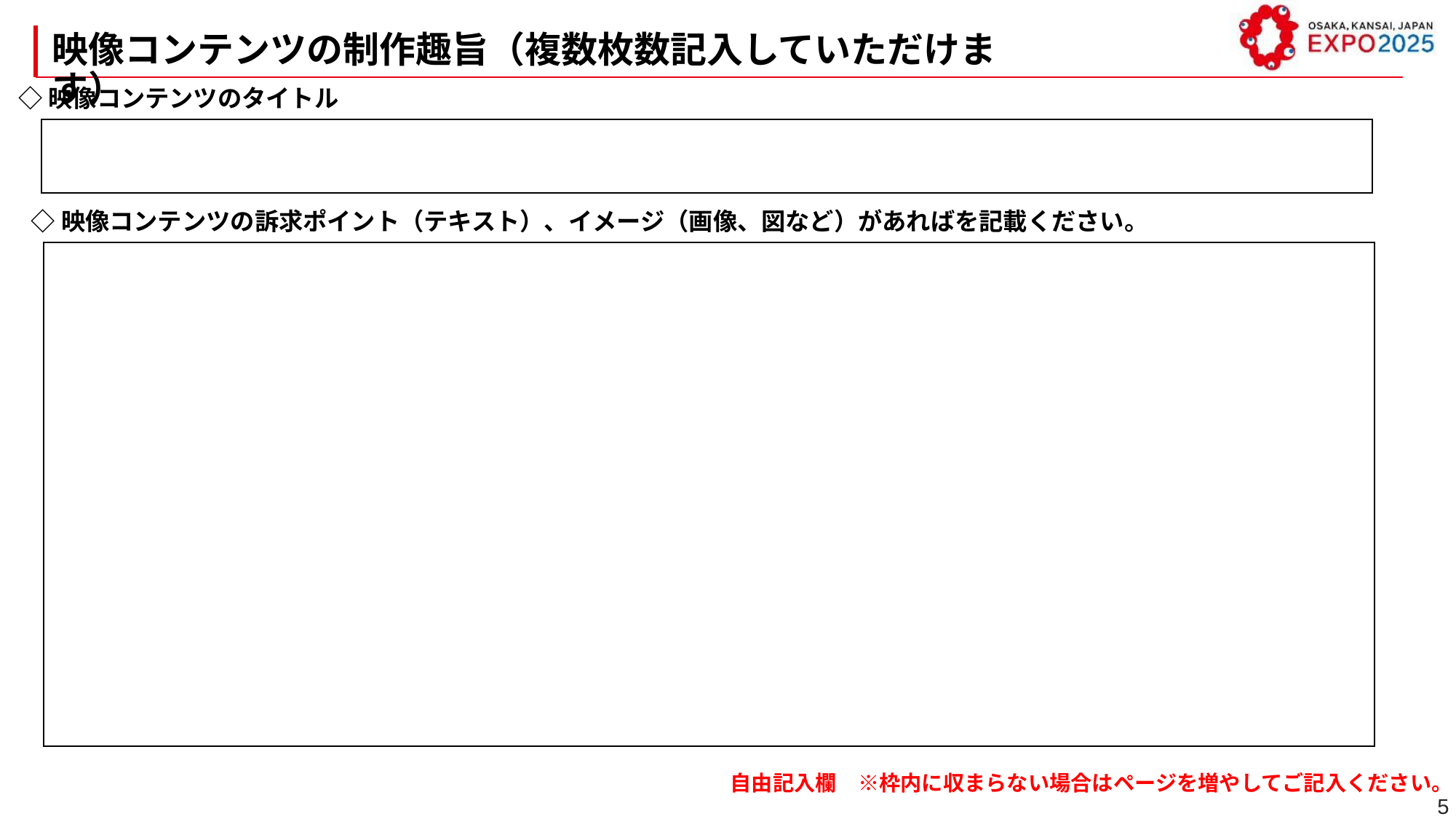

映像コンテンツの制作趣旨（複数枚数記入していただけます）
◇映像コンテンツのタイトル

◇映像コンテンツの訴求ポイント（テキスト）、イメージ（画像、図など）があればを記載ください。

自由記入欄　※枠内に収まらない場合はページを増やしてご記入ください。
5